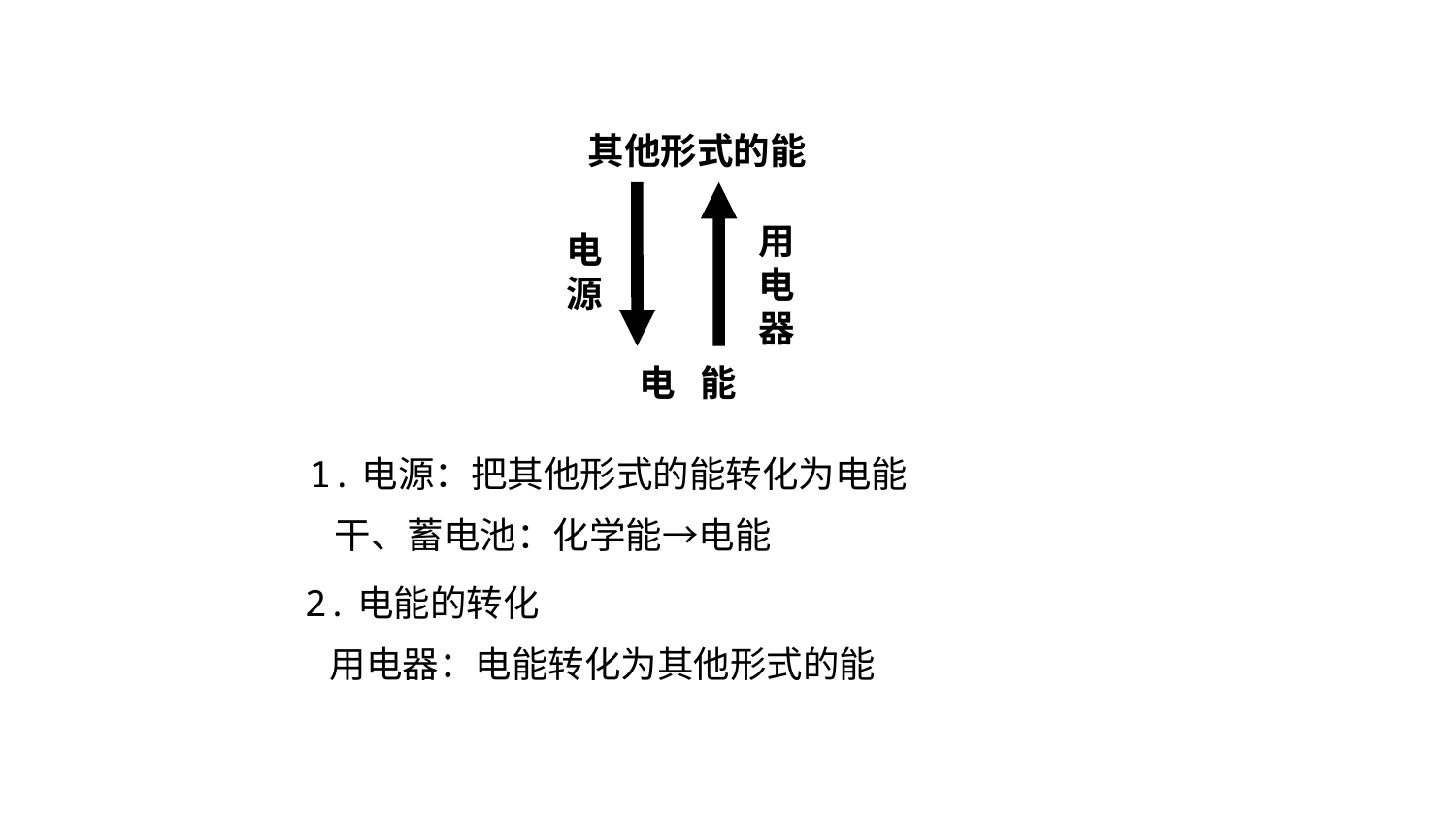

其他形式的能

用
电
器
电源
电   能
1.电源：把其他形式的能转化为电能
  干、蓄电池：化学能→电能

2.电能的转化
  用电器：电能转化为其他形式的能